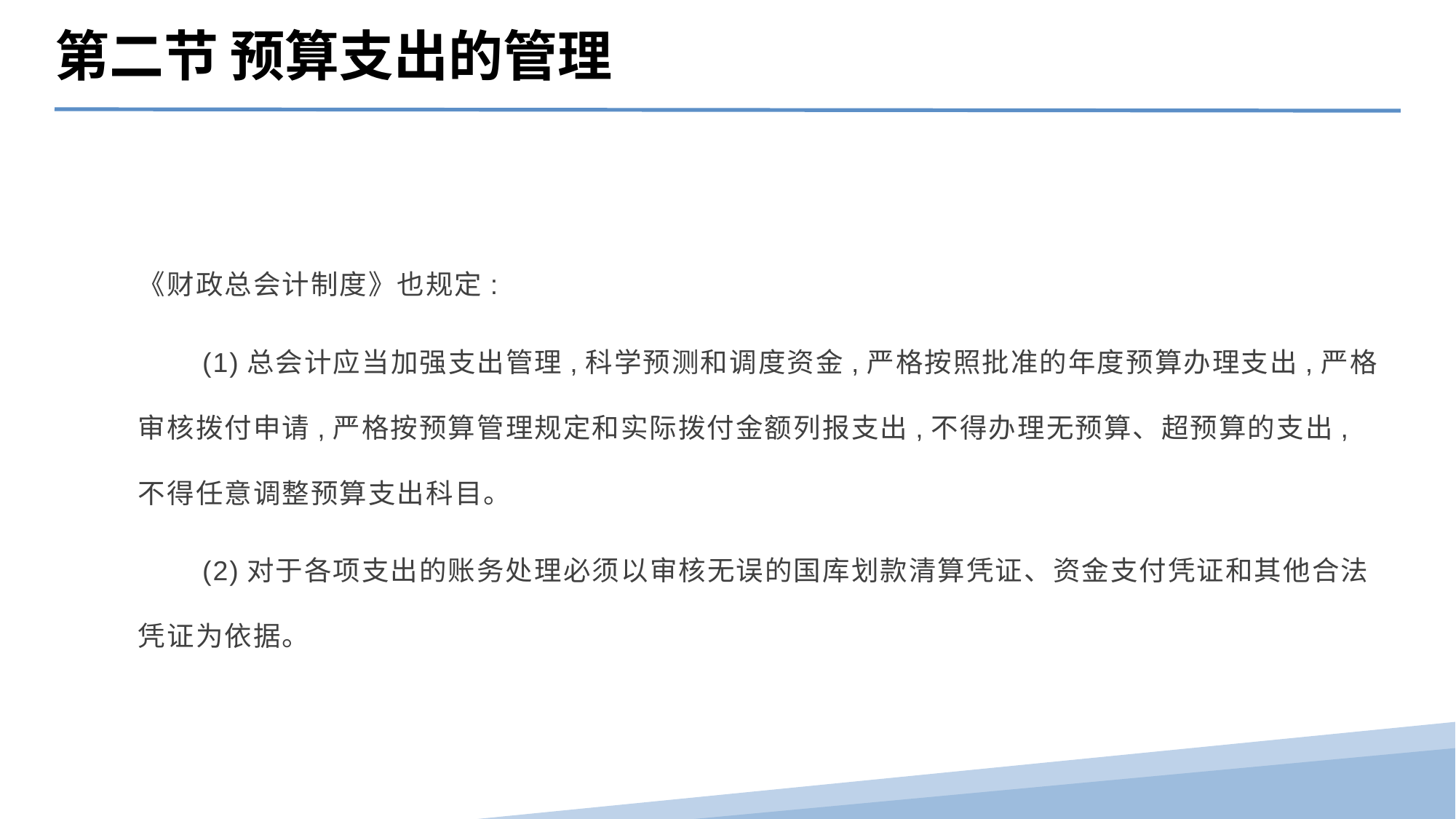

第二节 预算支出的管理
《财政总会计制度》也规定:
　　(1)总会计应当加强支出管理,科学预测和调度资金,严格按照批准的年度预算办理支出,严格审核拨付申请,严格按预算管理规定和实际拨付金额列报支出,不得办理无预算、超预算的支出,不得任意调整预算支出科目。
　　(2)对于各项支出的账务处理必须以审核无误的国库划款清算凭证、资金支付凭证和其他合法凭证为依据。